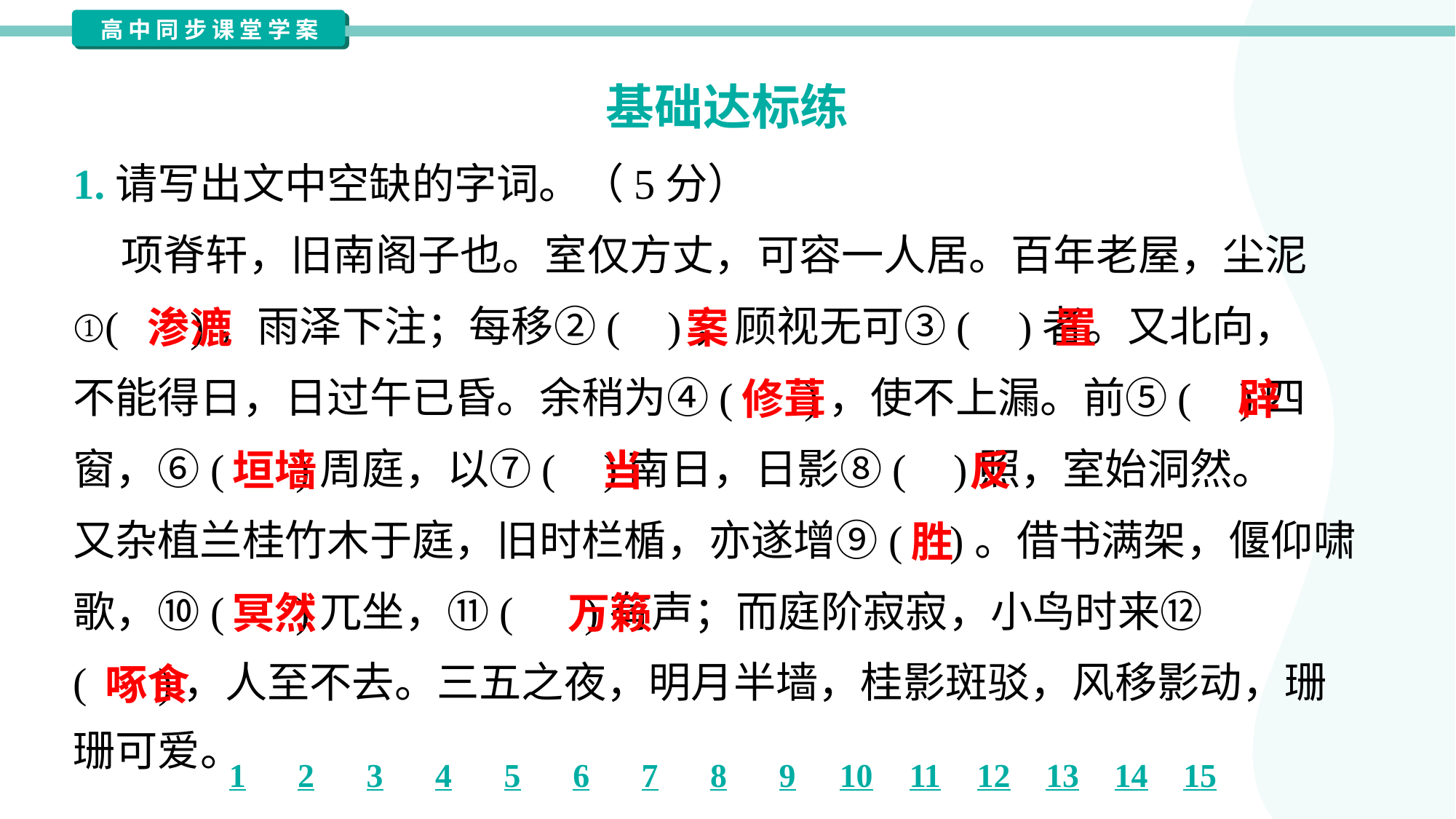

基础达标练
1.请写出文中空缺的字词。（5分）
    项脊轩，旧南阁子也。室仅方丈，可容一人居。百年老屋，尘泥
①(      )，雨泽下注；每移②(    )，顾视无可③(    )者。又北向，
不能得日，日过午已昏。余稍为④(      )，使不上漏。前⑤(    )四
窗，⑥(      )周庭，以⑦(    )南日，日影⑧(    )照，室始洞然。
又杂植兰桂竹木于庭，旧时栏楯，亦遂增⑨(    )。借书满架，偃仰啸
歌，⑩(      )兀坐，⑪(      )有声；而庭阶寂寂，小鸟时来⑫
(      )，人至不去。三五之夜，明月半墙，桂影斑驳，风移影动，珊
珊可爱。
渗漉
案
置
修葺
辟
垣墙
当
反
胜
冥然
万籁
啄食